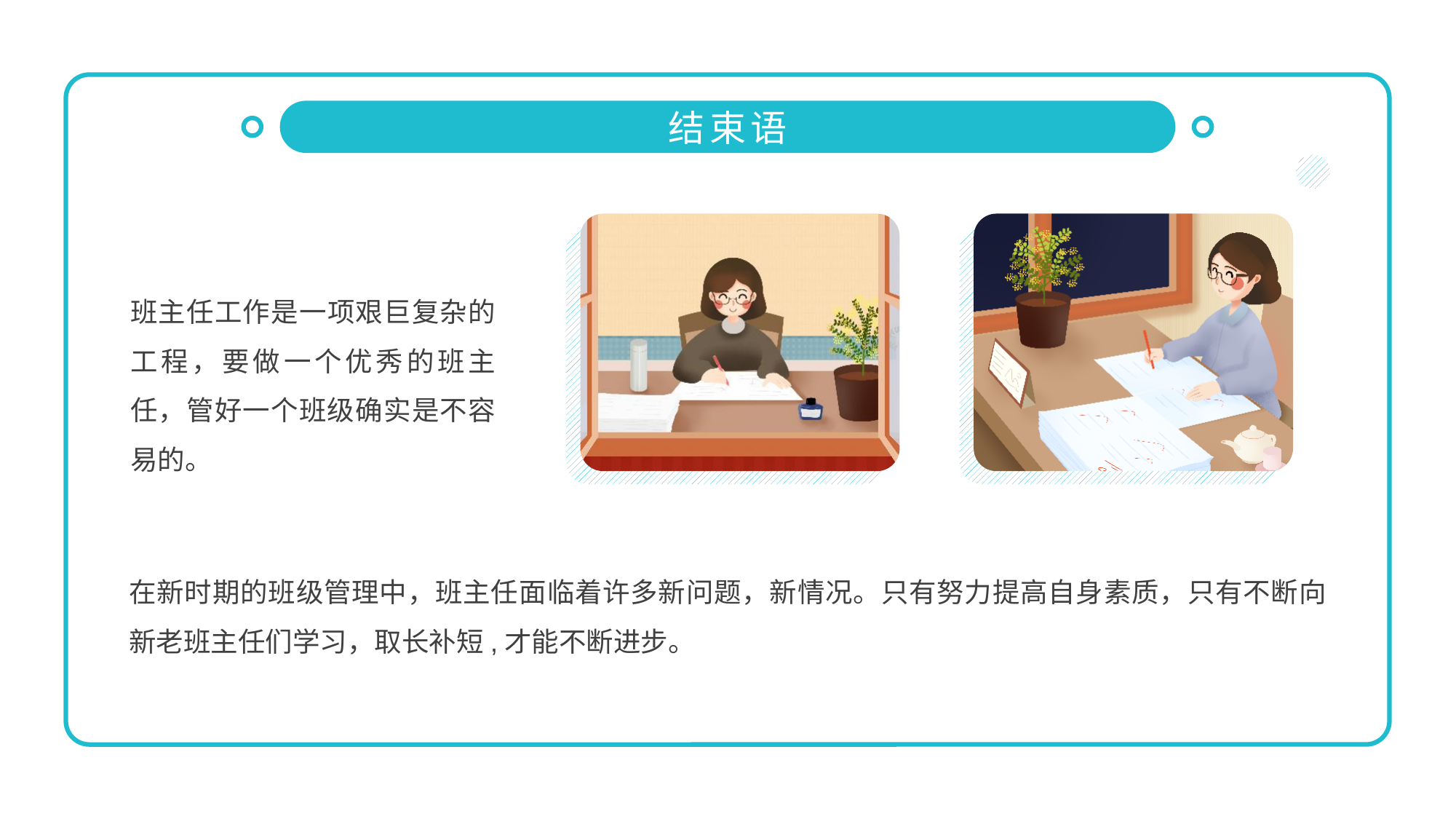

结束语

班主任工作是一项艰巨复杂的工程，要做一个优秀的班主任，管好一个班级确实是不容易的。
在新时期的班级管理中，班主任面临着许多新问题，新情况。只有努力提高自身素质，只有不断向新老班主任们学习，取长补短,才能不断进步。